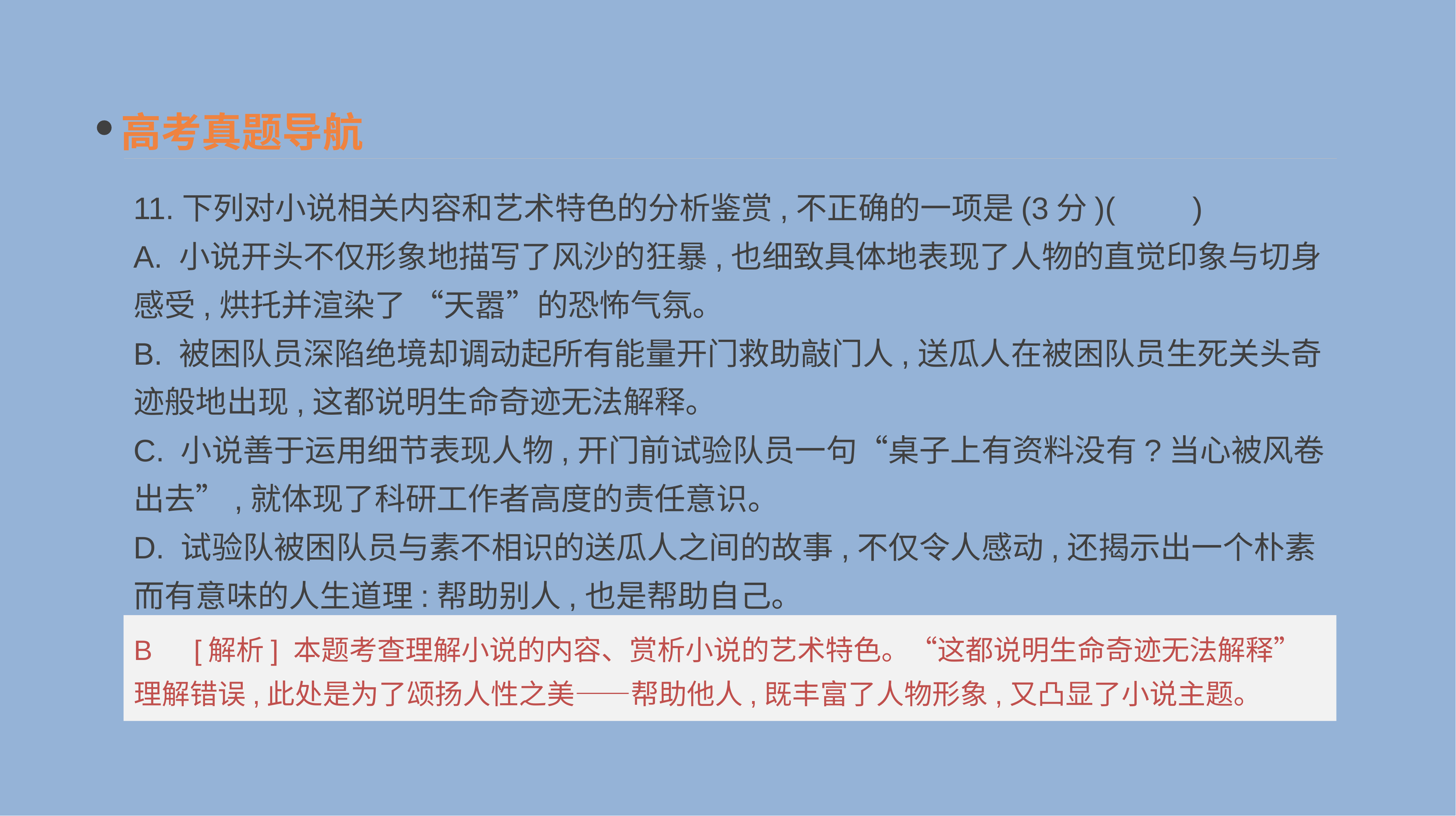

高考真题导航

11.下列对小说相关内容和艺术特色的分析鉴赏,不正确的一项是(3分)(　　)
A. 小说开头不仅形象地描写了风沙的狂暴,也细致具体地表现了人物的直觉印象与切身感受,烘托并渲染了 “天嚣”的恐怖气氛。
B. 被困队员深陷绝境却调动起所有能量开门救助敲门人,送瓜人在被困队员生死关头奇迹般地出现,这都说明生命奇迹无法解释。
C. 小说善于运用细节表现人物,开门前试验队员一句“桌子上有资料没有?当心被风卷出去”,就体现了科研工作者高度的责任意识。
D. 试验队被困队员与素不相识的送瓜人之间的故事,不仅令人感动,还揭示出一个朴素而有意味的人生道理:帮助别人,也是帮助自己。

B　[解析] 本题考查理解小说的内容、赏析小说的艺术特色。“这都说明生命奇迹无法解释”理解错误,此处是为了颂扬人性之美——帮助他人,既丰富了人物形象,又凸显了小说主题。